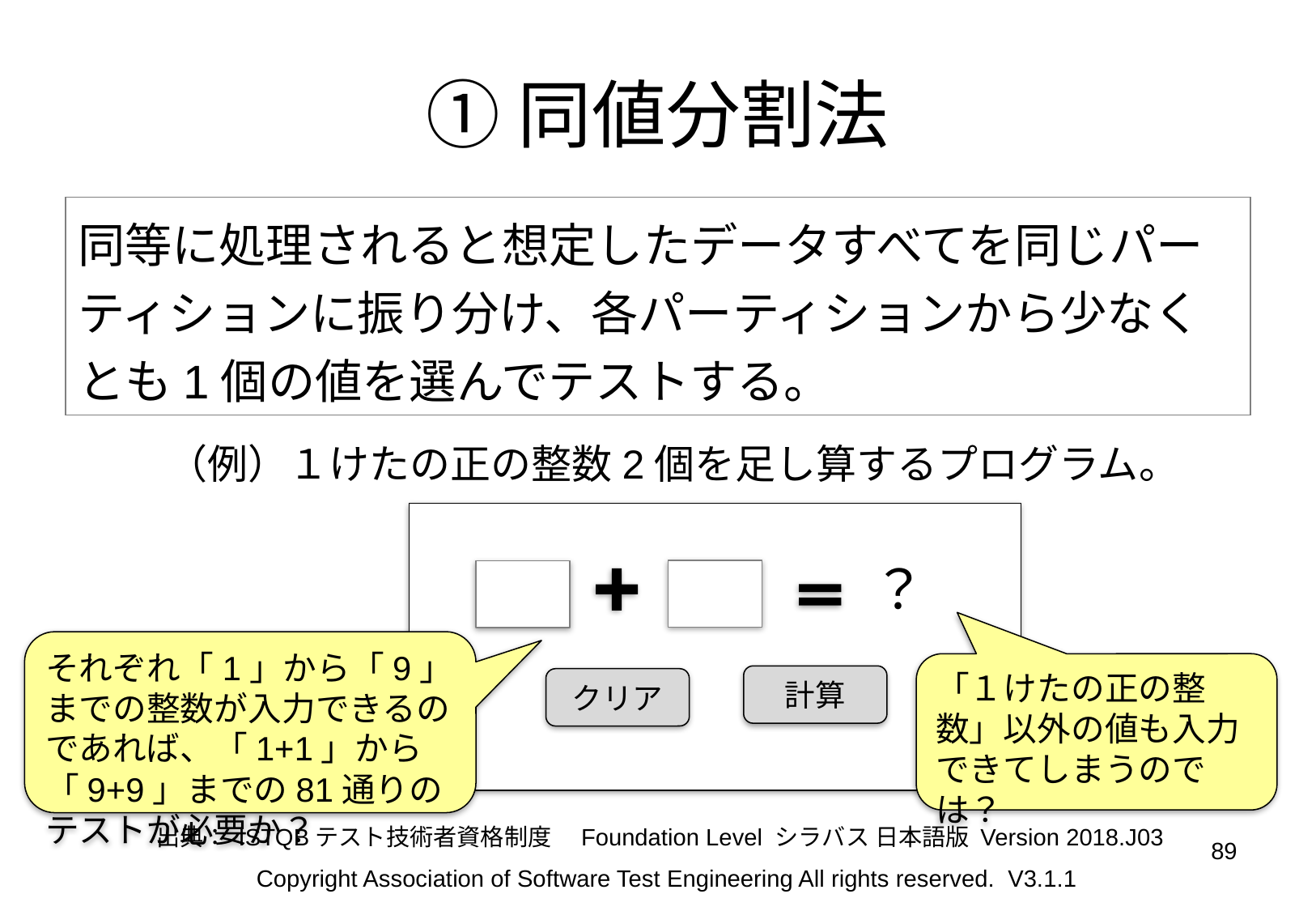

# ①同値分割法
同等に処理されると想定したデータすべてを同じパーティションに振り分け、各パーティションから少なくとも1個の値を選んでテストする。
（例）１けたの正の整数2個を足し算するプログラム。

？

それぞれ「1」から「9」までの整数が入力できるのであれば、「1+1」から「9+9」までの81通りのテストが必要か？
「１けたの正の整数」以外の値も入力できてしまうのでは？
計算
クリア
出典： ISTQBテスト技術者資格制度　Foundation Level シラバス 日本語版 Version 2018.J03
89
Copyright Association of Software Test Engineering All rights reserved.  V3.1.1